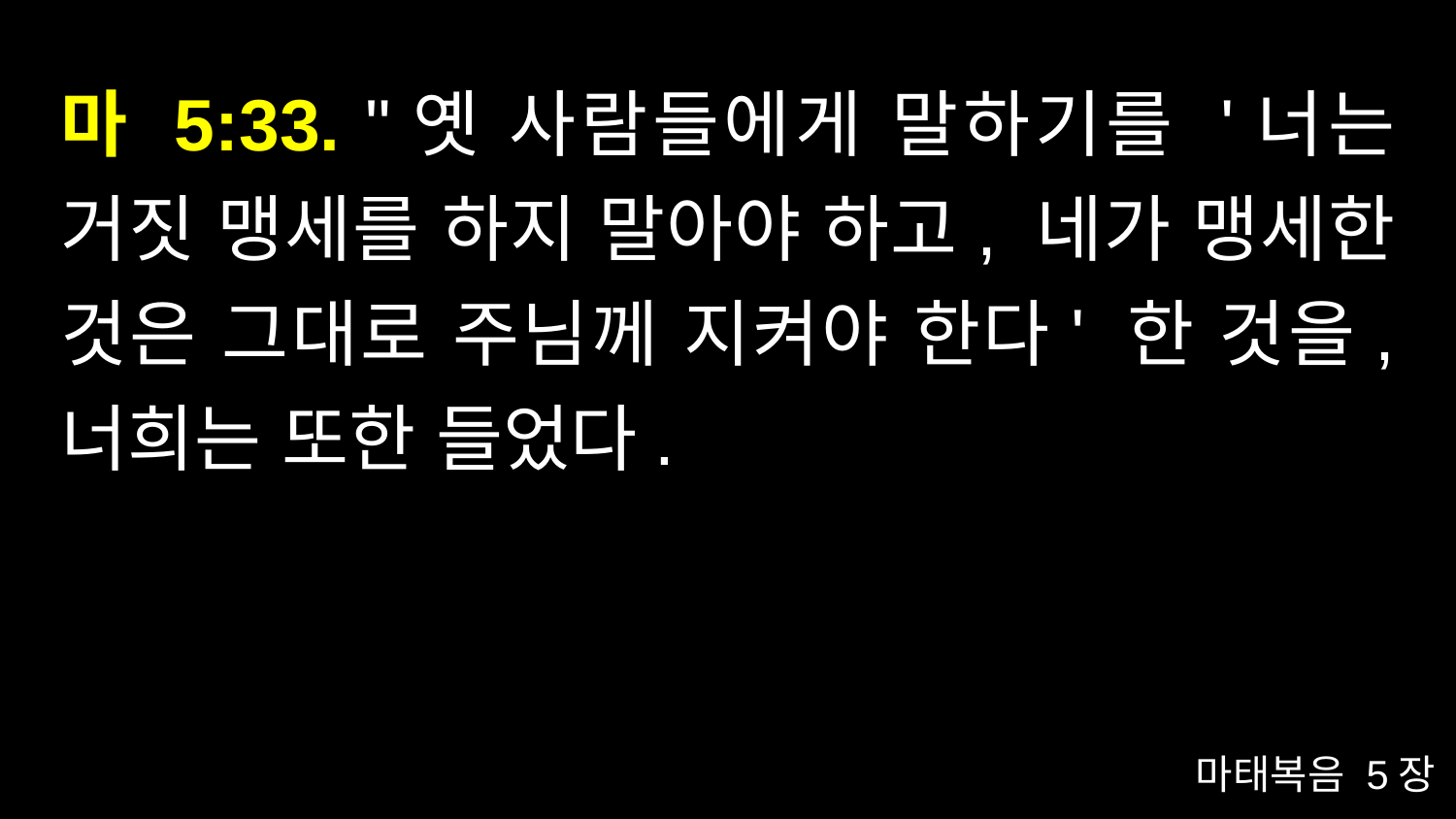

# 마 5:33. "옛 사람들에게 말하기를 '너는 거짓 맹세를 하지 말아야 하고, 네가 맹세한 것은 그대로 주님께 지켜야 한다' 한 것을, 너희는 또한 들었다.
마태복음 5장